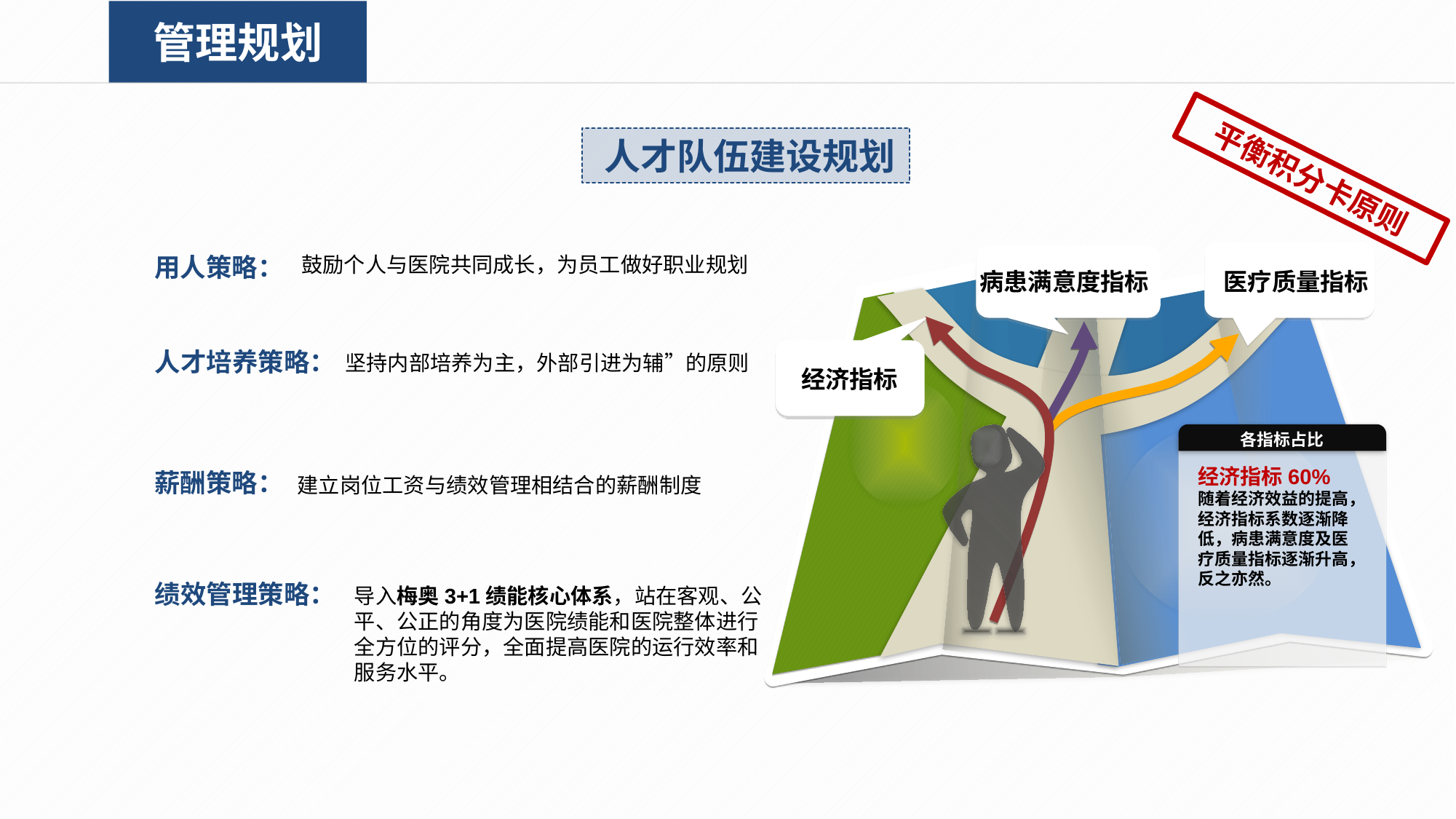

管理规划
人才队伍建设规划
平衡积分卡原则

医疗质量指标
病患满意度指标

经济指标

各指标占比
经济指标60%
随着经济效益的提高，经济指标系数逐渐降低，病患满意度及医疗质量指标逐渐升高，反之亦然。

用人策略：
鼓励个人与医院共同成长，为员工做好职业规划
人才培养策略：
坚持内部培养为主，外部引进为辅”的原则
薪酬策略：
建立岗位工资与绩效管理相结合的薪酬制度
绩效管理策略：
导入梅奥3+1绩能核心体系，站在客观、公平、公正的角度为医院绩能和医院整体进行全方位的评分，全面提高医院的运行效率和服务水平。